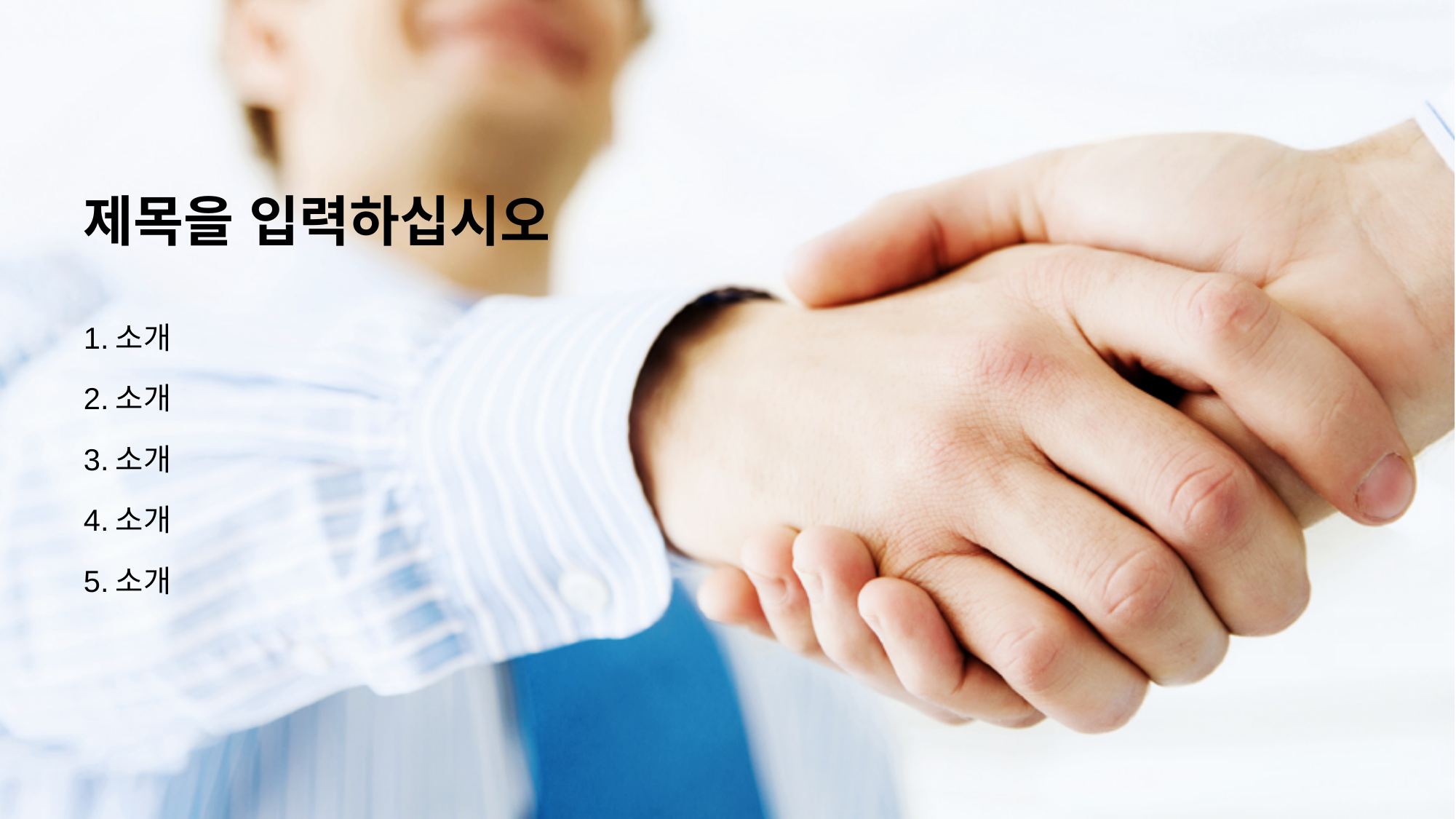

# 제목을 입력하십시오
소개
소개
소개
소개
소개